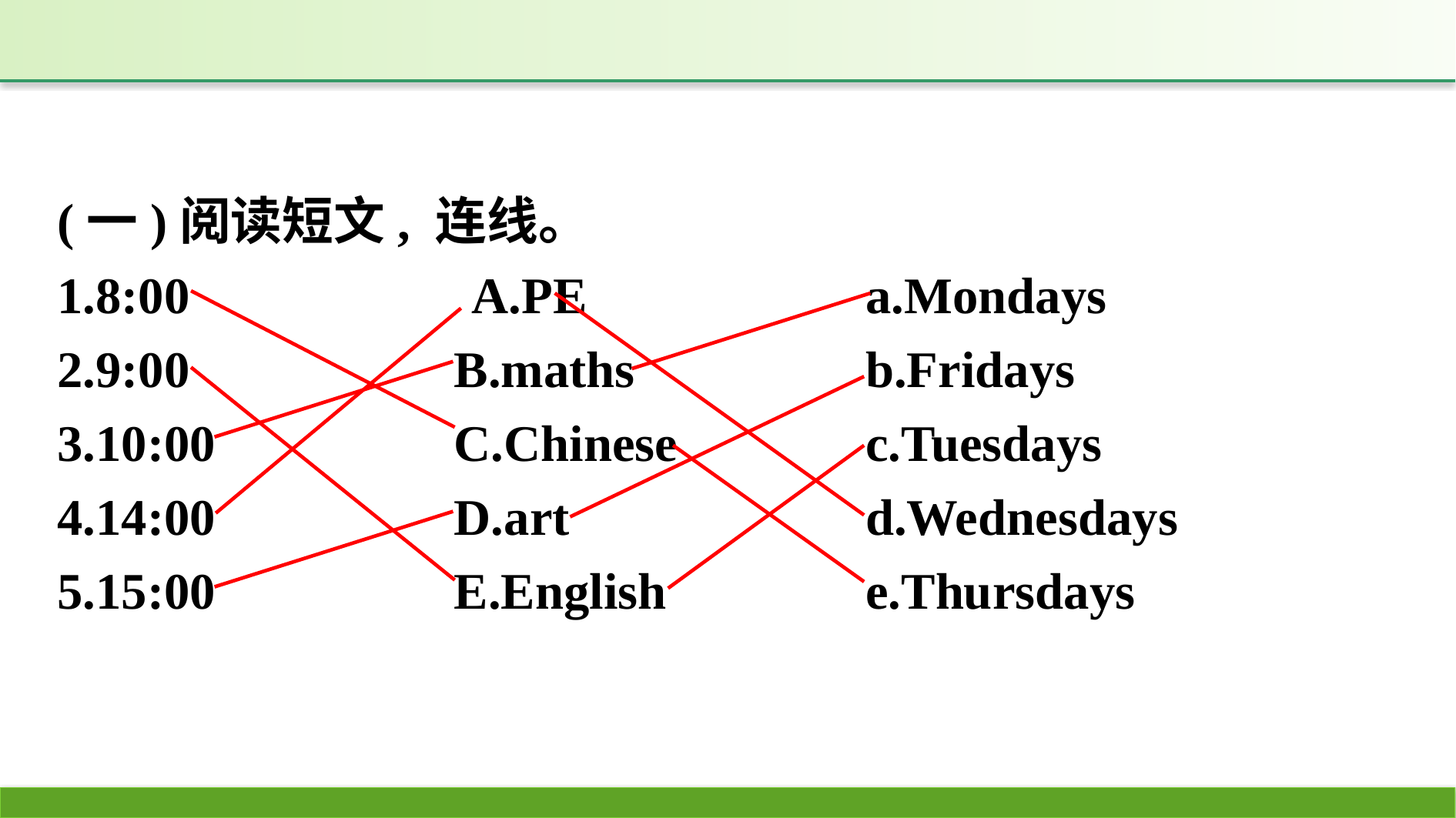

(一)阅读短文, 连线。
1.8:00　　　　　A.PE　　　　	a.Mondays
2.9:00			B.maths		b.Fridays
3.10:00		C.Chinese		c.Tuesdays
4.14:00		D.art				d.Wednesdays
5.15:00		E.English		e.Thursdays